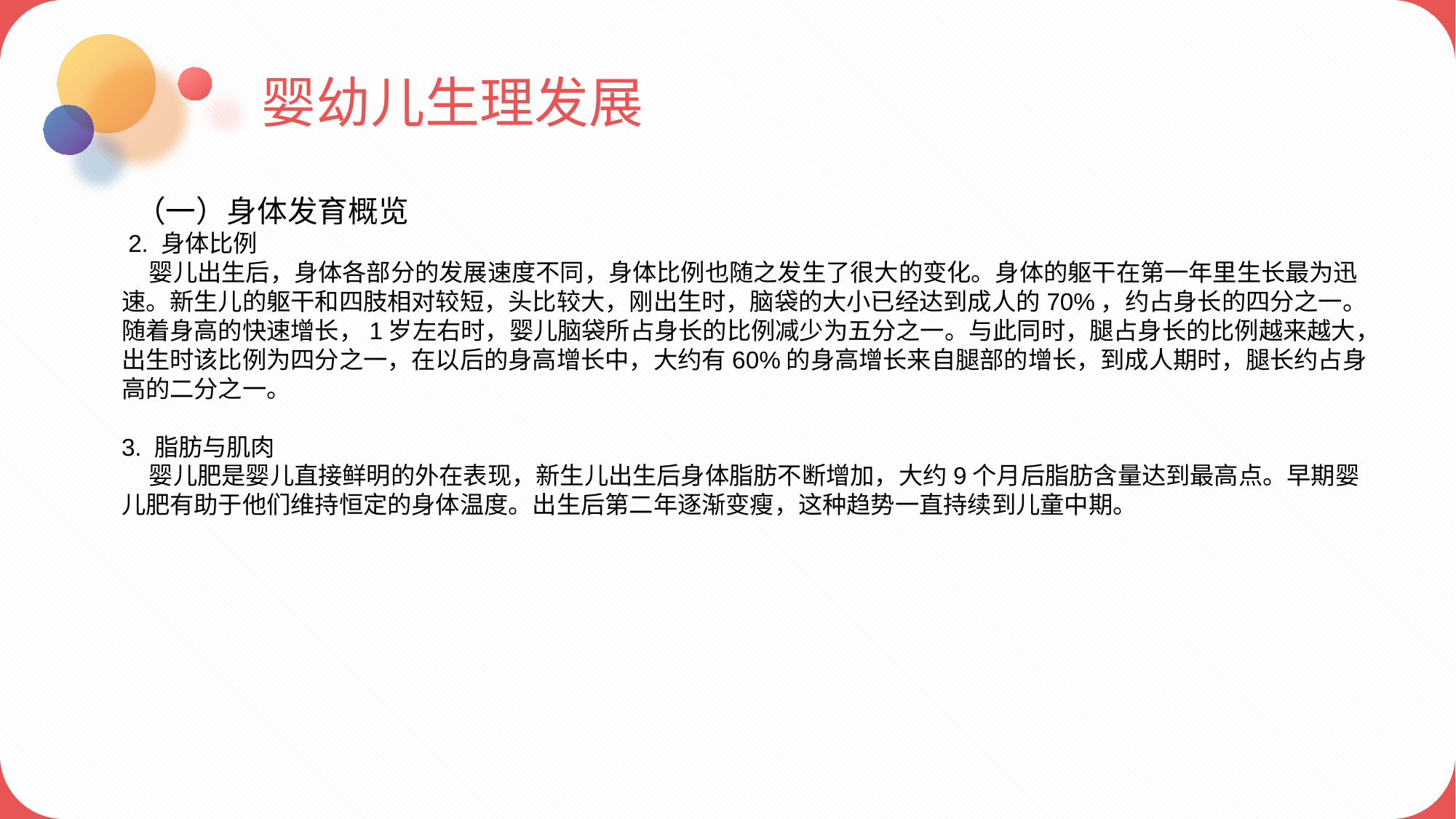

婴幼儿生理发展
 （一）身体发育概览
 2. 身体比例
    婴儿出生后，身体各部分的发展速度不同，身体比例也随之发生了很大的变化。身体的躯干在第一年里生长最为迅速。新生儿的躯干和四肢相对较短，头比较大，刚出生时，脑袋的大小已经达到成人的70%，约占身长的四分之一。随着身高的快速增长，1岁左右时，婴儿脑袋所占身长的比例减少为五分之一。与此同时，腿占身长的比例越来越大，出生时该比例为四分之一，在以后的身高增长中，大约有60%的身高增长来自腿部的增长，到成人期时，腿长约占身高的二分之一。

3. 脂肪与肌肉
    婴儿肥是婴儿直接鲜明的外在表现，新生儿出生后身体脂肪不断增加，大约9个月后脂肪含量达到最高点。早期婴儿肥有助于他们维持恒定的身体温度。出生后第二年逐渐变瘦，这种趋势一直持续到儿童中期。